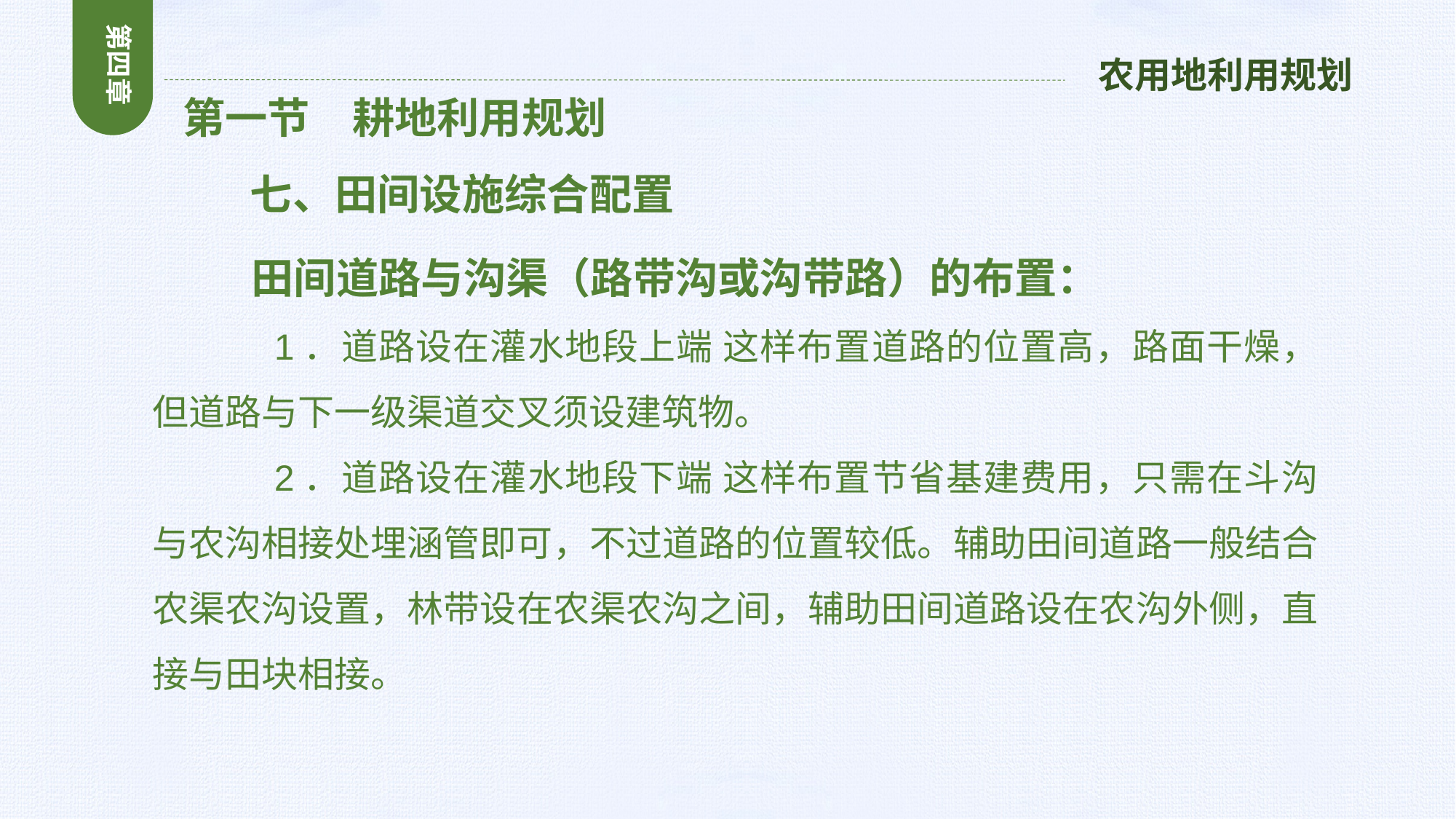

第四章
农用地利用规划
 第一节　耕地利用规划
        七、田间设施综合配置

          田间道路与沟渠（路带沟或沟带路）的布置：
           1．道路设在灌水地段上端 这样布置道路的位置高，路面干燥，但道路与下一级渠道交叉须设建筑物。
           2．道路设在灌水地段下端 这样布置节省基建费用，只需在斗沟与农沟相接处埋涵管即可，不过道路的位置较低。辅助田间道路一般结合农渠农沟设置，林带设在农渠农沟之间，辅助田间道路设在农沟外侧，直接与田块相接。